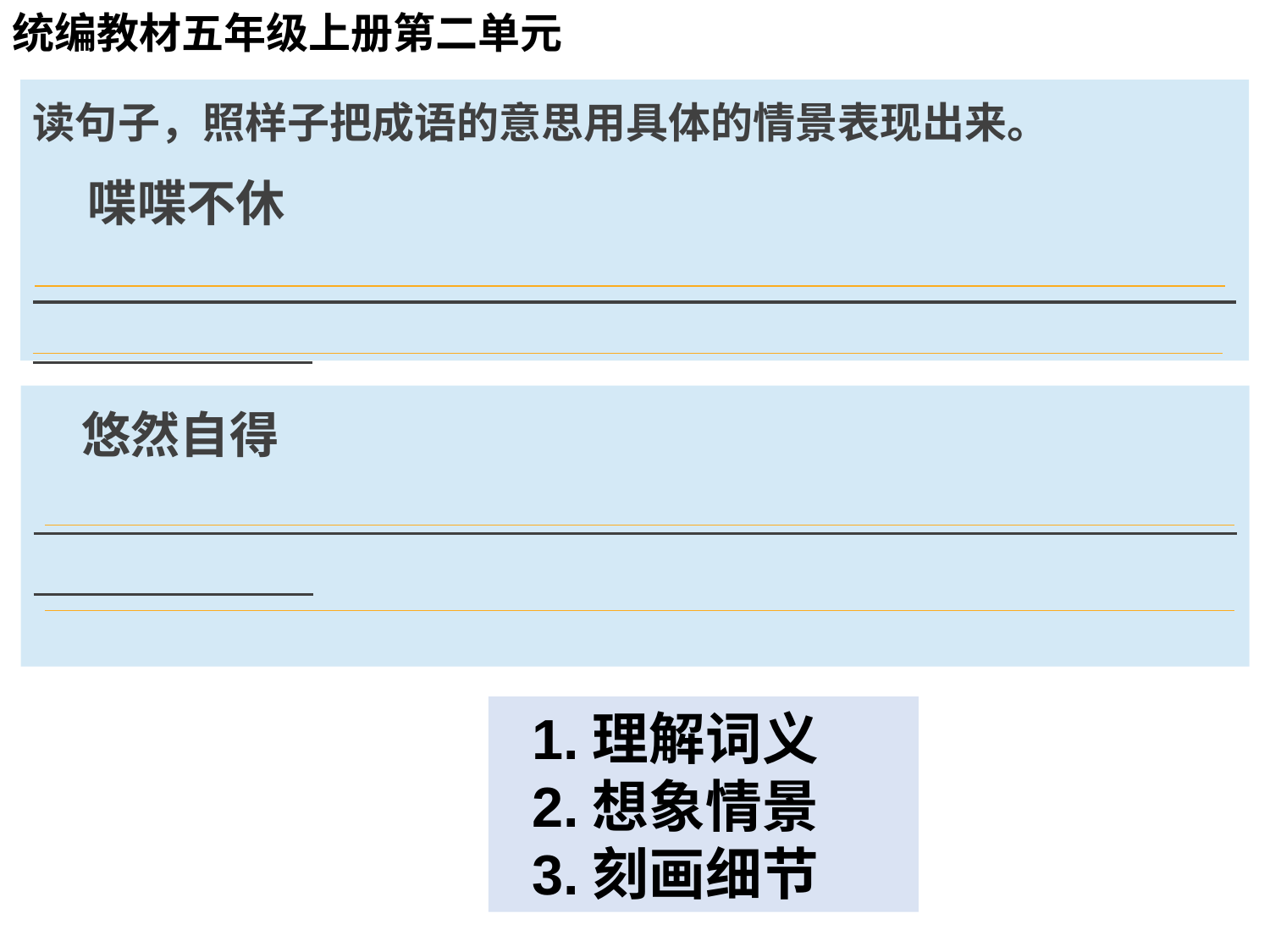

#
统编教材五年级上册第二单元
读句子，照样子把成语的意思用具体的情景表现出来。
    喋喋不休

    悠然自得

  1.理解词义
  2.想象情景
  3.刻画细节